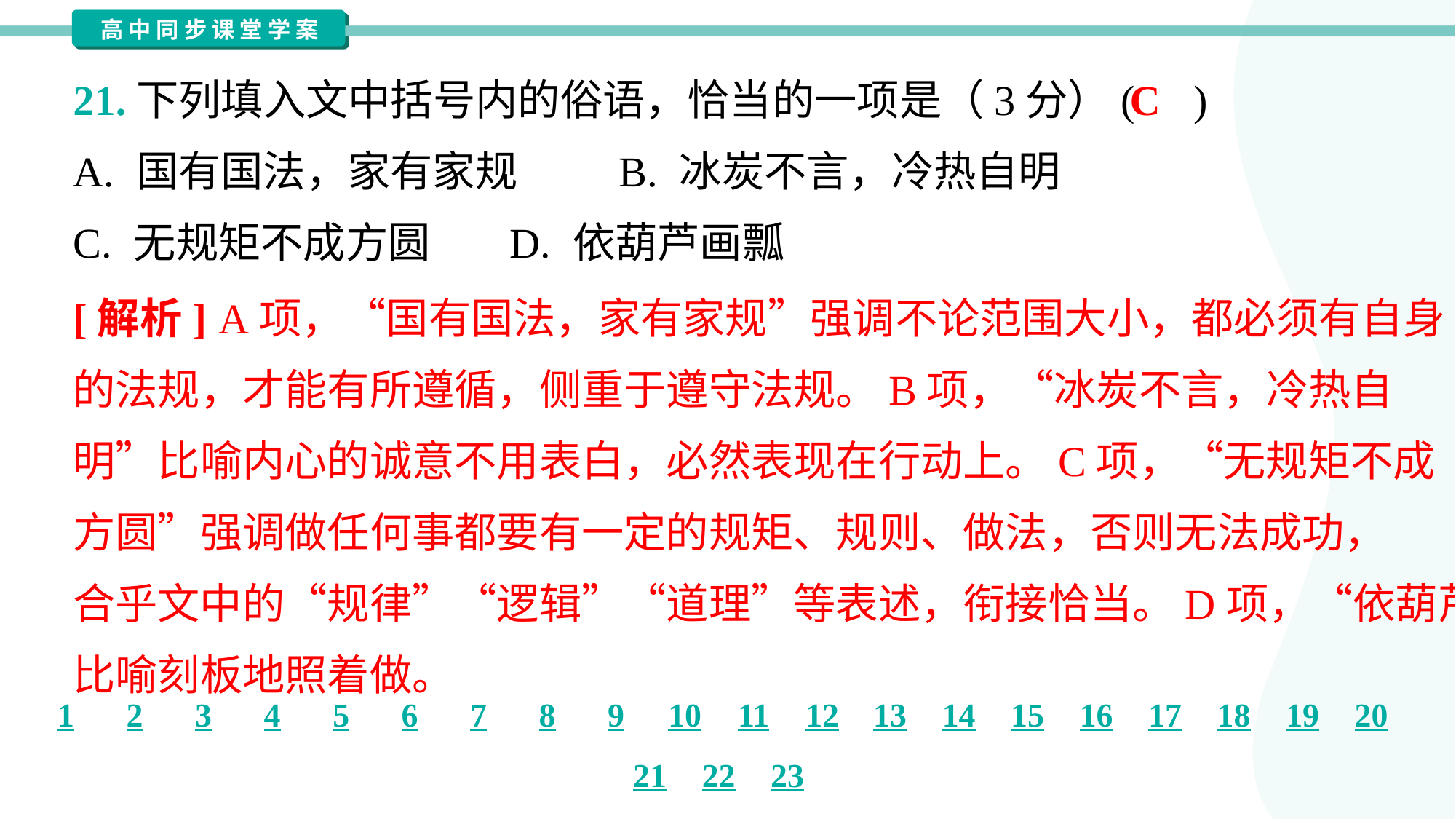

21.下列填入文中括号内的俗语，恰当的一项是（3分）(     )
C
A. 国有国法，家有家规	B. 冰炭不言，冷热自明
C. 无规矩不成方圆	D. 依葫芦画瓢
[解析] A项，“国有国法，家有家规”强调不论范围大小，都必须有自身
的法规，才能有所遵循，侧重于遵守法规。B项，“冰炭不言，冷热自
明”比喻内心的诚意不用表白，必然表现在行动上。C项，“无规矩不成
方圆”强调做任何事都要有一定的规矩、规则、做法，否则无法成功，
合乎文中的“规律”“逻辑”“道理”等表述，衔接恰当。D项，“依葫芦画瓢”
比喻刻板地照着做。